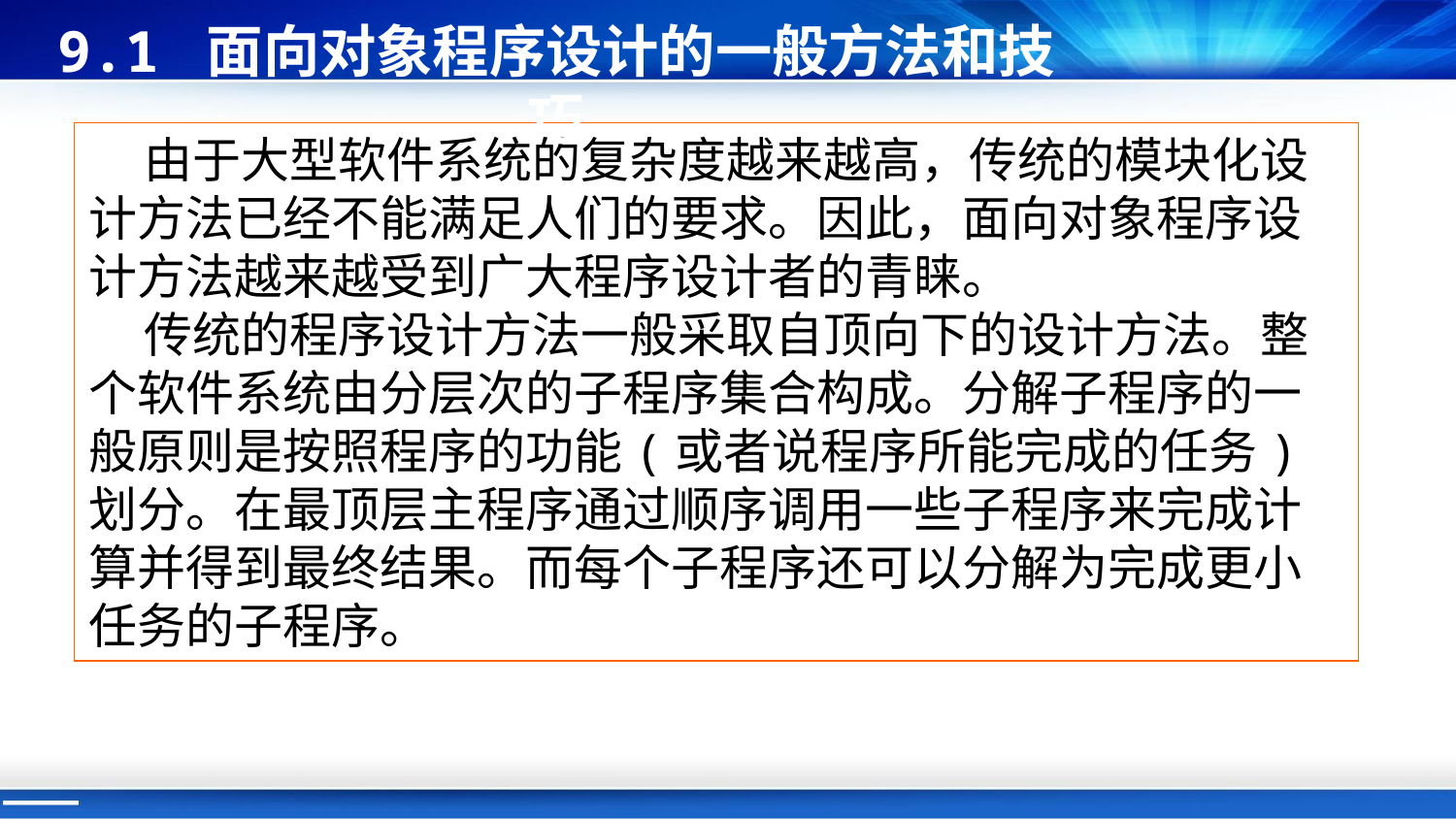

9.1 面向对象程序设计的一般方法和技巧
    由于大型软件系统的复杂度越来越高，传统的模块化设计方法已经不能满足人们的要求。因此，面向对象程序设计方法越来越受到广大程序设计者的青睐。
    传统的程序设计方法一般采取自顶向下的设计方法。整个软件系统由分层次的子程序集合构成。分解子程序的一般原则是按照程序的功能(或者说程序所能完成的任务)划分。在最顶层主程序通过顺序调用一些子程序来完成计算并得到最终结果。而每个子程序还可以分解为完成更小任务的子程序。